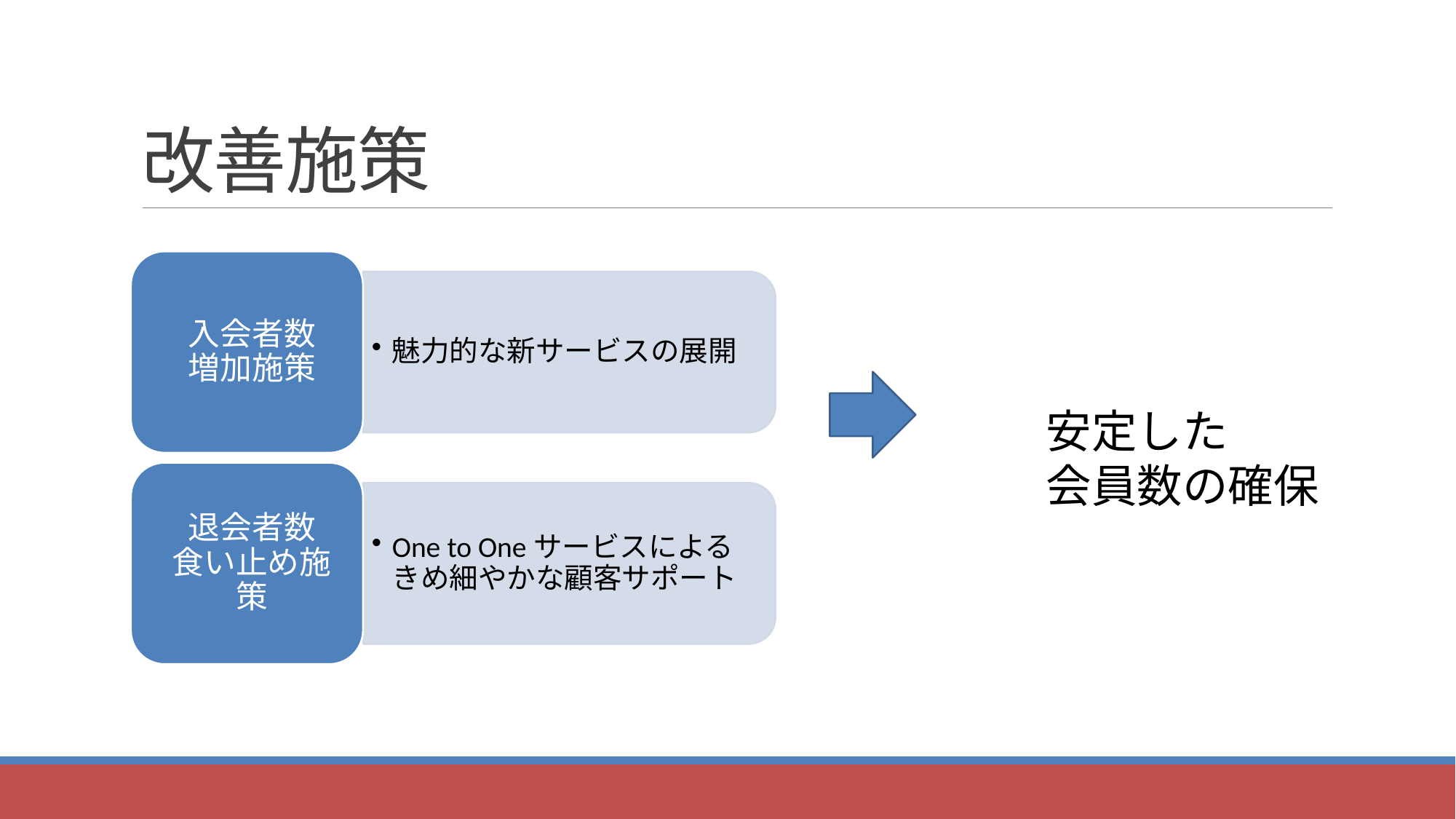

# 改善施策
魅力的な新サービスの展開
入会者数
増加施策
One to Oneサービスによる
きめ細やかな顧客サポート
退会者数
食い止め施策

安定した
会員数の確保